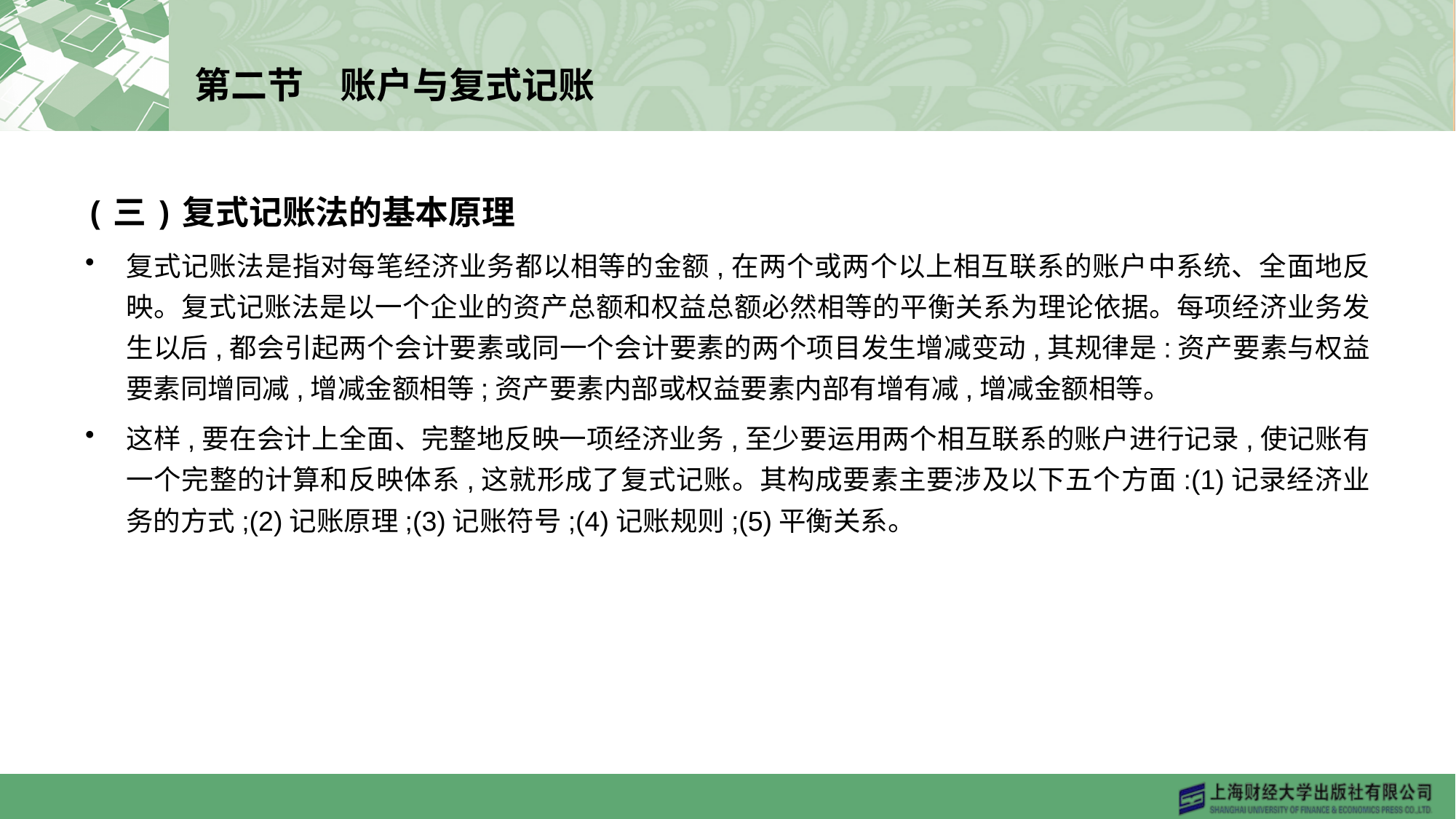

# 第二节　账户与复式记账
(三)复式记账法的基本原理
复式记账法是指对每笔经济业务都以相等的金额,在两个或两个以上相互联系的账户中系统、全面地反映。复式记账法是以一个企业的资产总额和权益总额必然相等的平衡关系为理论依据。每项经济业务发生以后,都会引起两个会计要素或同一个会计要素的两个项目发生增减变动,其规律是:资产要素与权益要素同增同减,增减金额相等;资产要素内部或权益要素内部有增有减,增减金额相等。
这样,要在会计上全面、完整地反映一项经济业务,至少要运用两个相互联系的账户进行记录,使记账有一个完整的计算和反映体系,这就形成了复式记账。其构成要素主要涉及以下五个方面:(1)记录经济业务的方式;(2)记账原理;(3)记账符号;(4)记账规则;(5)平衡关系。